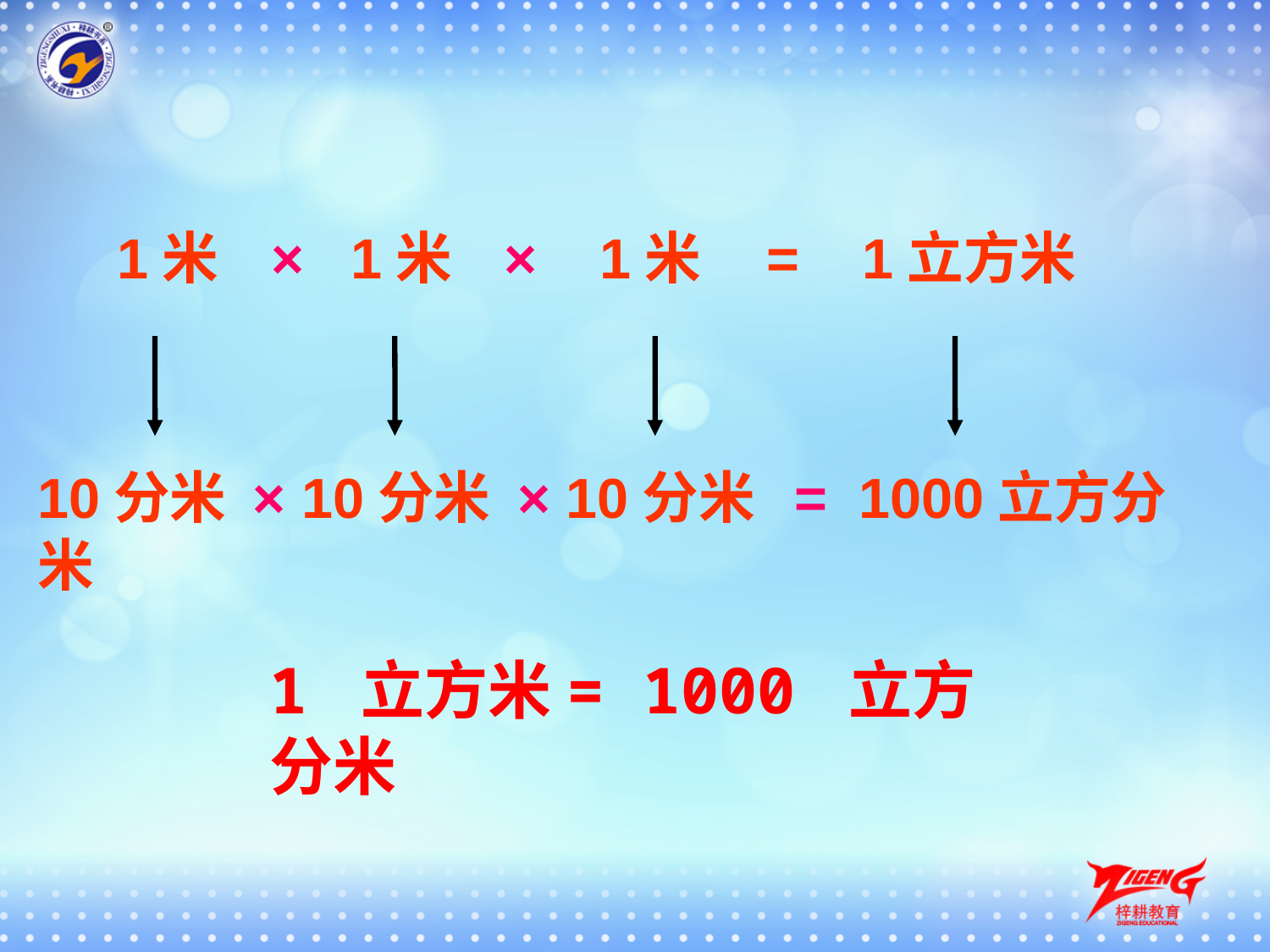

1米   ×   1米   ×    1米    =    1立方米

10分米 × 10分米 × 10分米  =  1000立方分米
1 立方米= 1000 立方分米